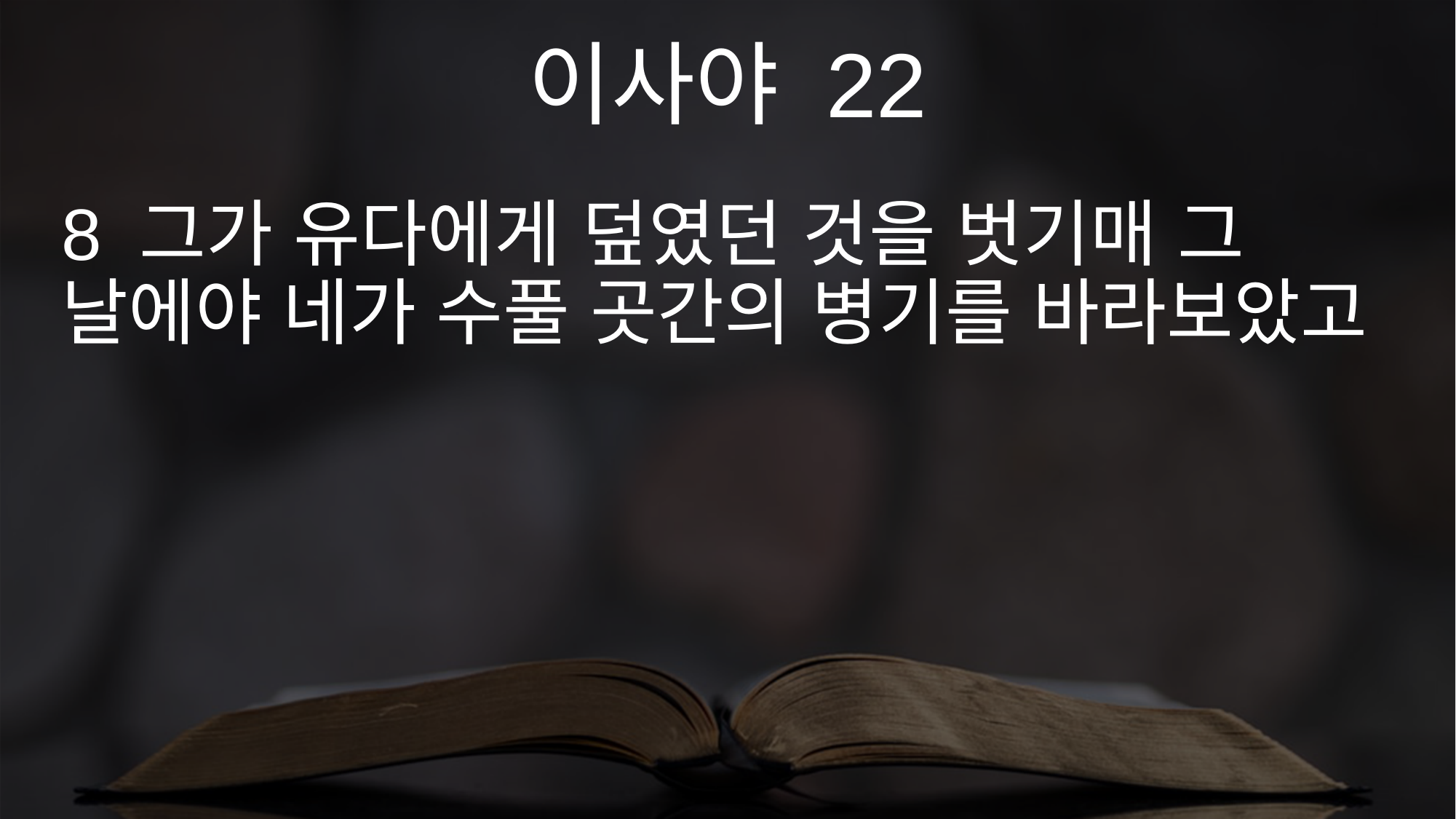

이사야 22
8 그가 유다에게 덮였던 것을 벗기매 그 날에야 네가 수풀 곳간의 병기를 바라보았고